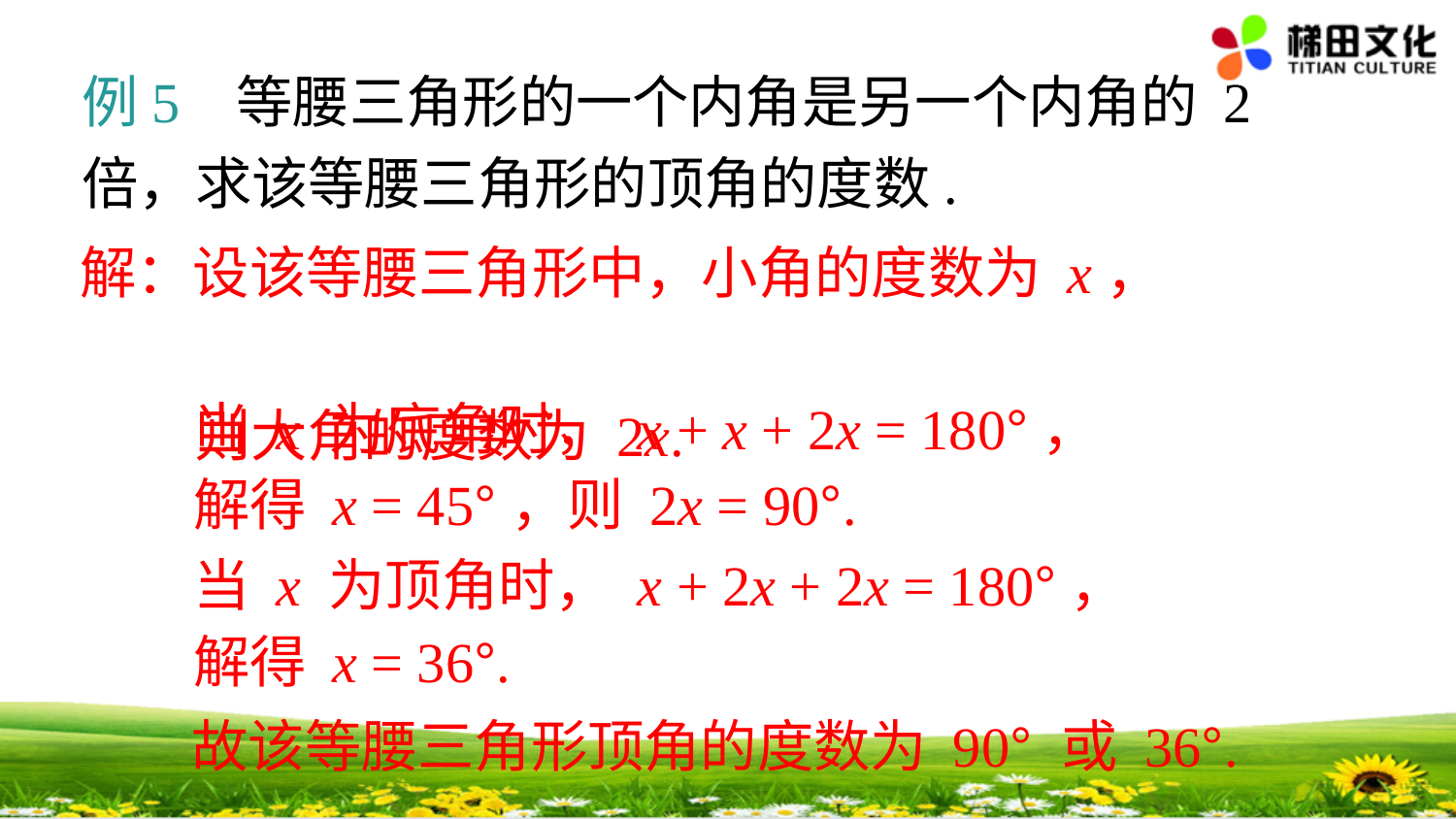

例5   等腰三角形的一个内角是另一个内角的 2 倍，求该等腰三角形的顶角的度数.
解：设该等腰三角形中，小角的度数为 x，
        则大角的度数为 2x.
当 x 为底角时， x + x + 2x = 180°，
解得 x = 45°，则 2x = 90°.
当 x 为顶角时， x + 2x + 2x = 180°，
解得 x = 36°.
故该等腰三角形顶角的度数为 90° 或 36°.